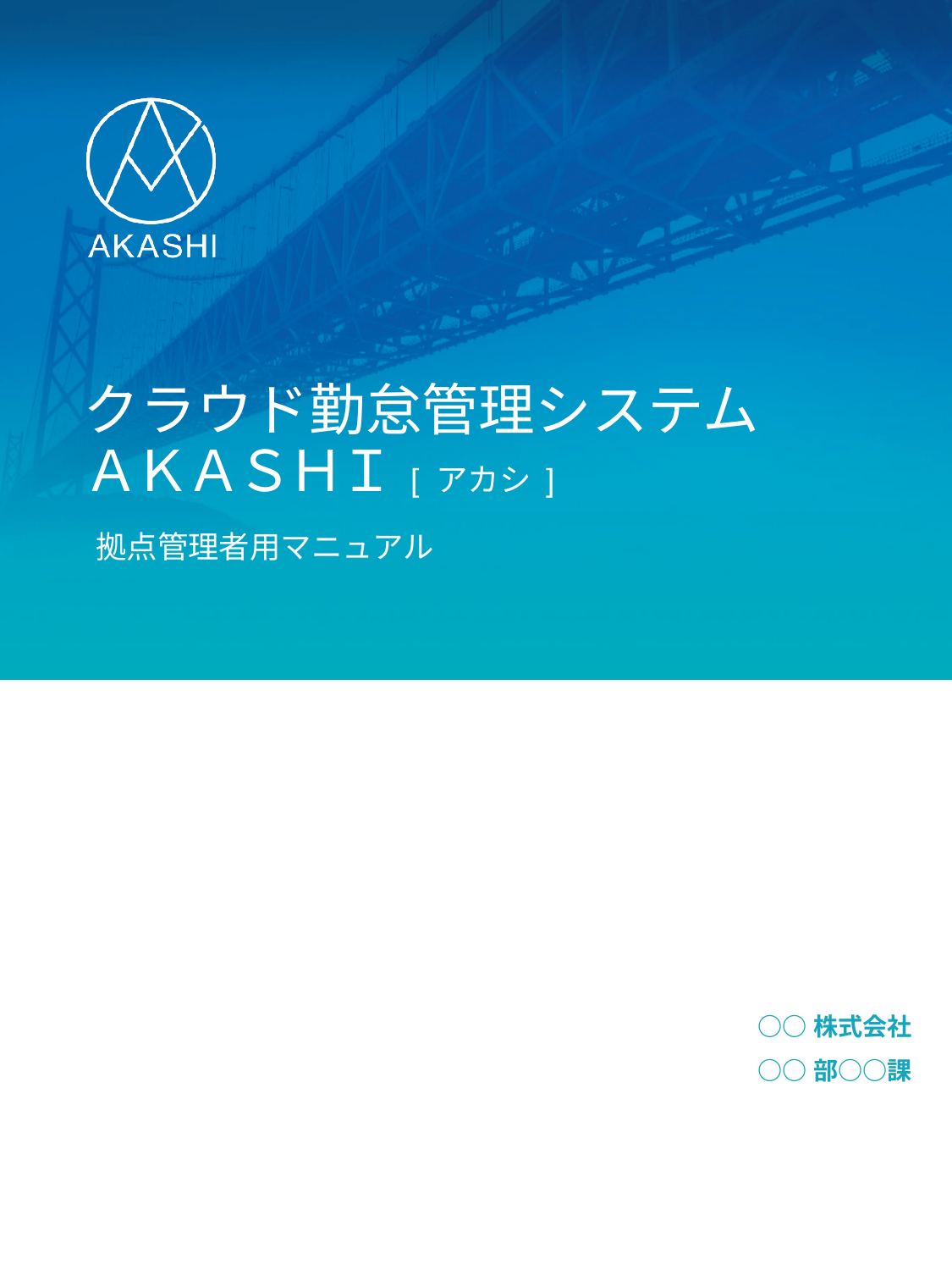

# クラウド勤怠管理システム ＡＫＡＳＨＩ [ アカシ ]
拠点管理者用マニュアル
○○株式会社
○○部○○課